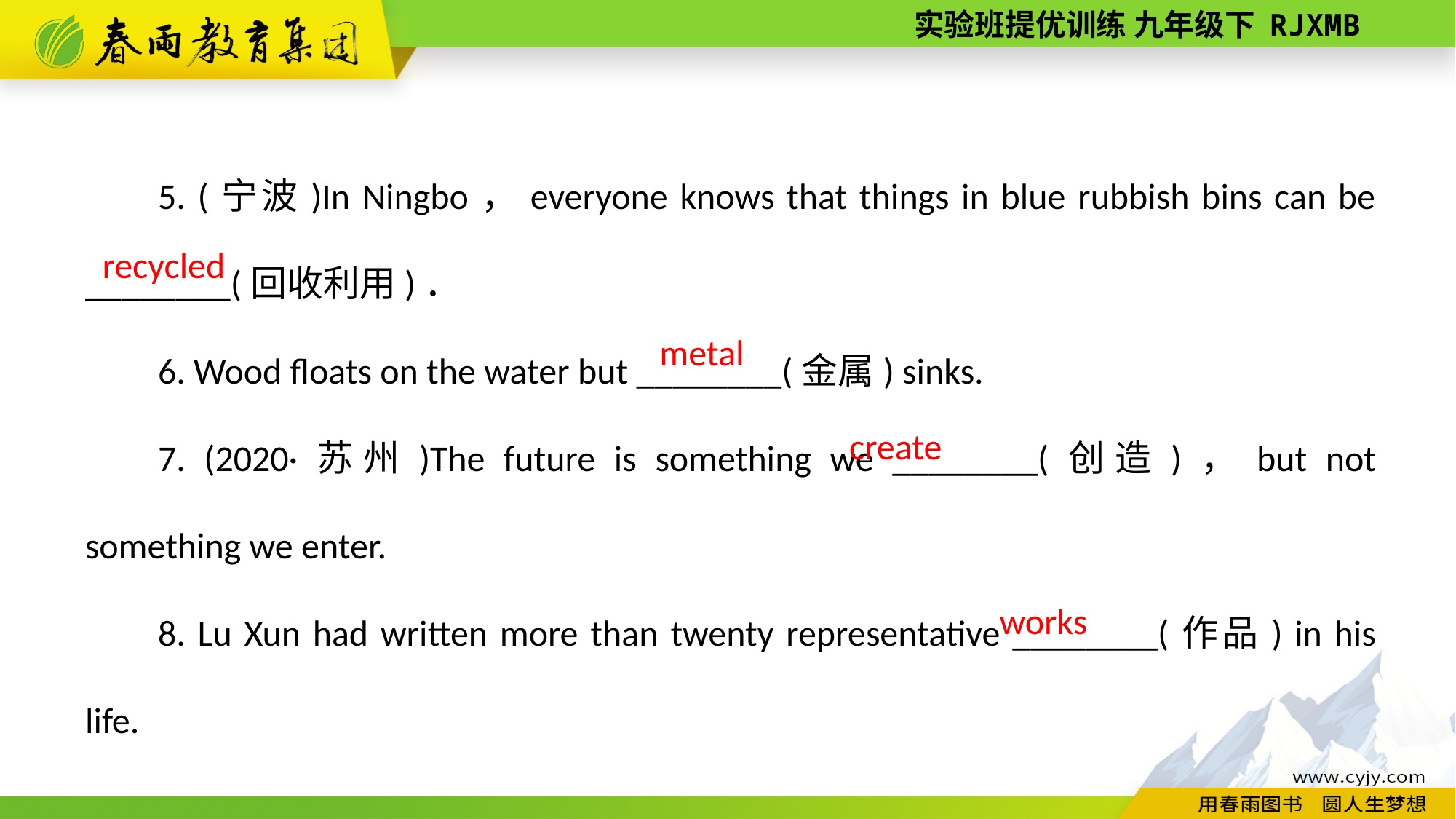

5. (宁波)In Ningbo，everyone knows that things in blue rubbish bins can be ________(回收利用)．
6. Wood floats on the water but ________(金属) sinks.
7. (2020·苏州)The future is something we ________(创造)，but not something we enter.
8. Lu Xun had written more than twenty representative ________(作品) in his life.
recycled
metal
create
works